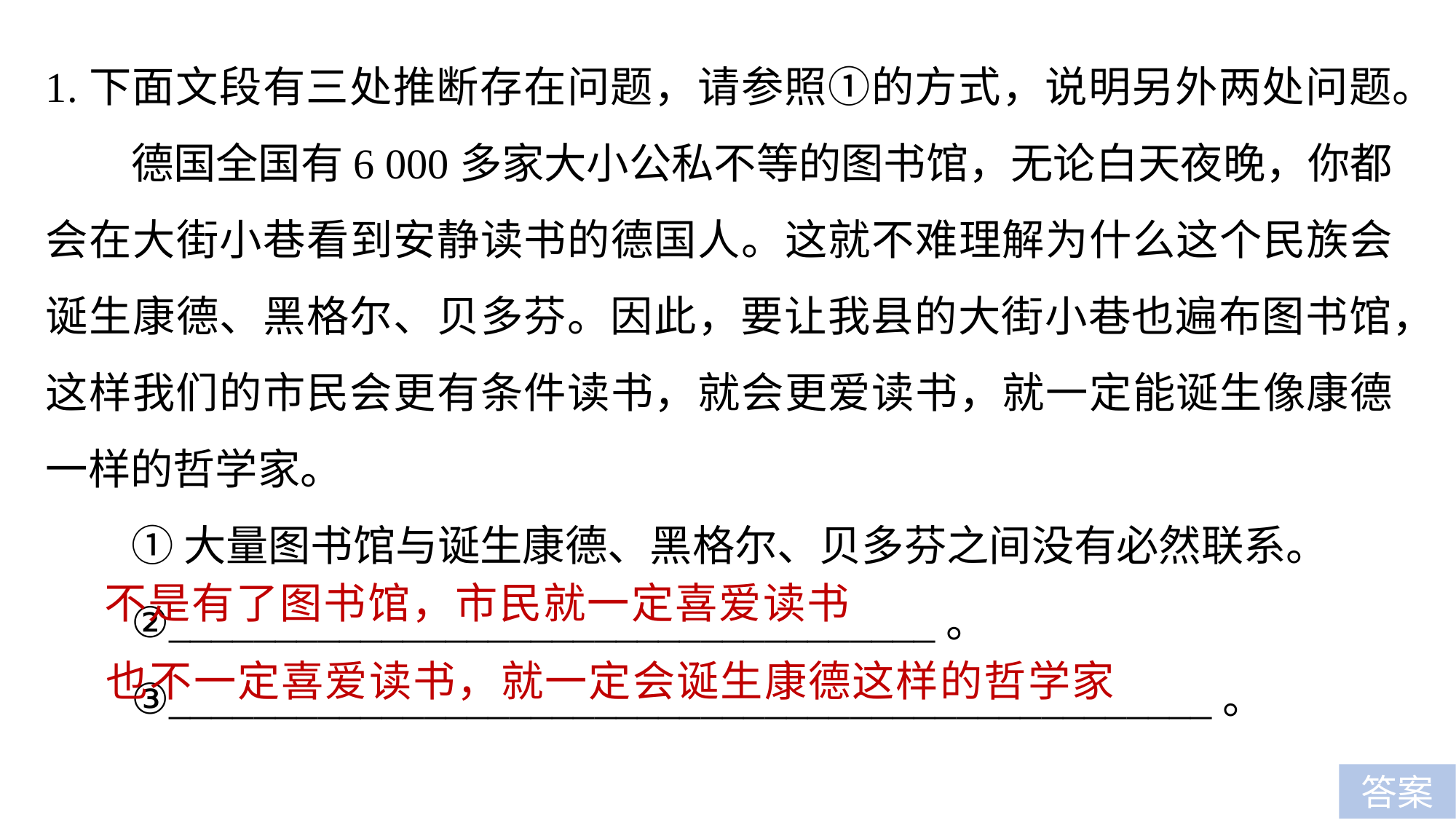

1.下面文段有三处推断存在问题，请参照①的方式，说明另外两处问题。
德国全国有6 000多家大小公私不等的图书馆，无论白天夜晚，你都会在大街小巷看到安静读书的德国人。这就不难理解为什么这个民族会诞生康德、黑格尔、贝多芬。因此，要让我县的大街小巷也遍布图书馆，这样我们的市民会更有条件读书，就会更爱读书，就一定能诞生像康德一样的哲学家。
①大量图书馆与诞生康德、黑格尔、贝多芬之间没有必然联系。
②____________________________________。
③_________________________________________________。
不是有了图书馆，市民就一定喜爱读书
也不一定喜爱读书，就一定会诞生康德这样的哲学家
答案